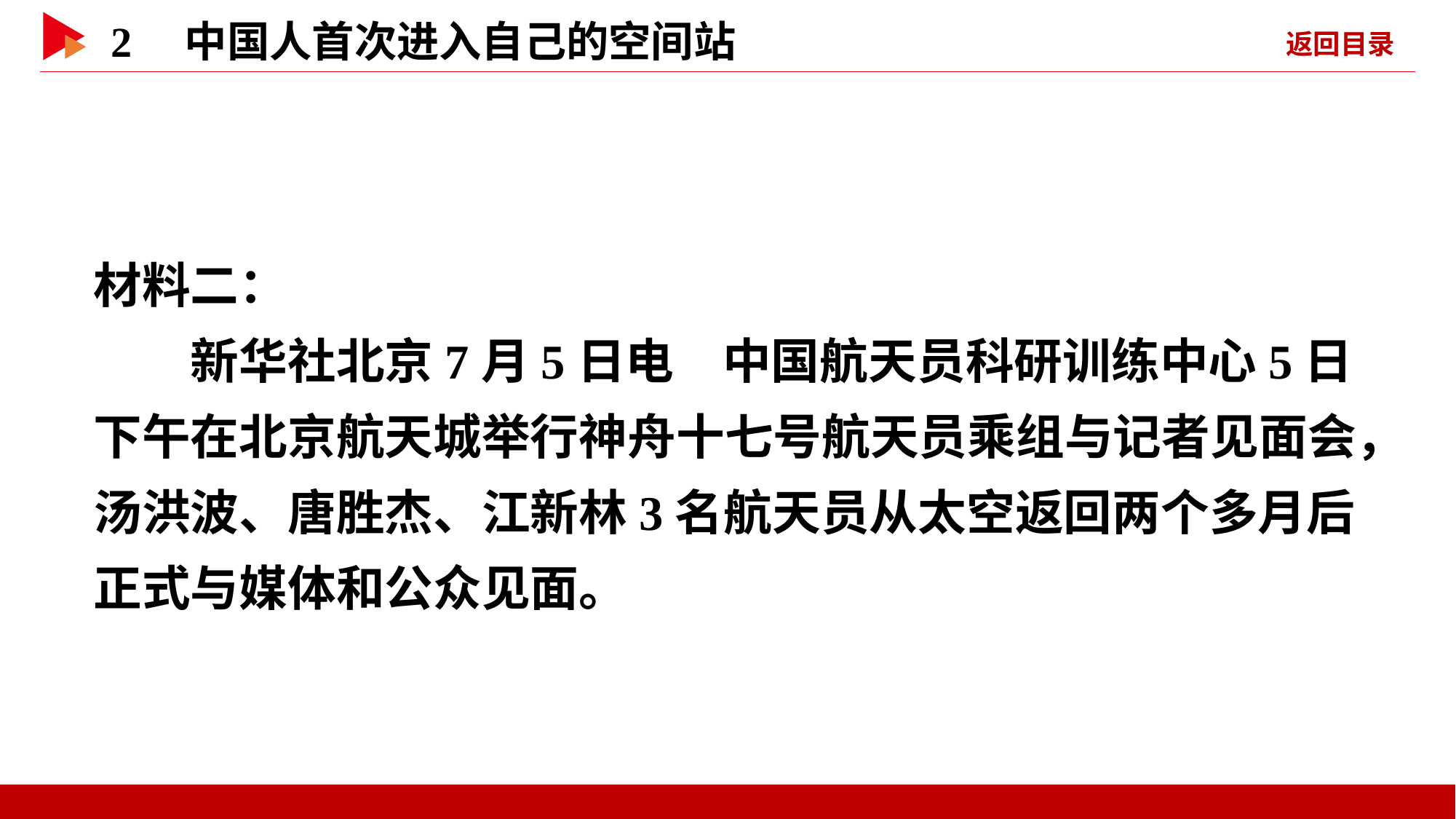

材料二：
　　新华社北京7月5日电　中国航天员科研训练中心5日下午在北京航天城举行神舟十七号航天员乘组与记者见面会，汤洪波、唐胜杰、江新林3名航天员从太空返回两个多月后正式与媒体和公众见面。